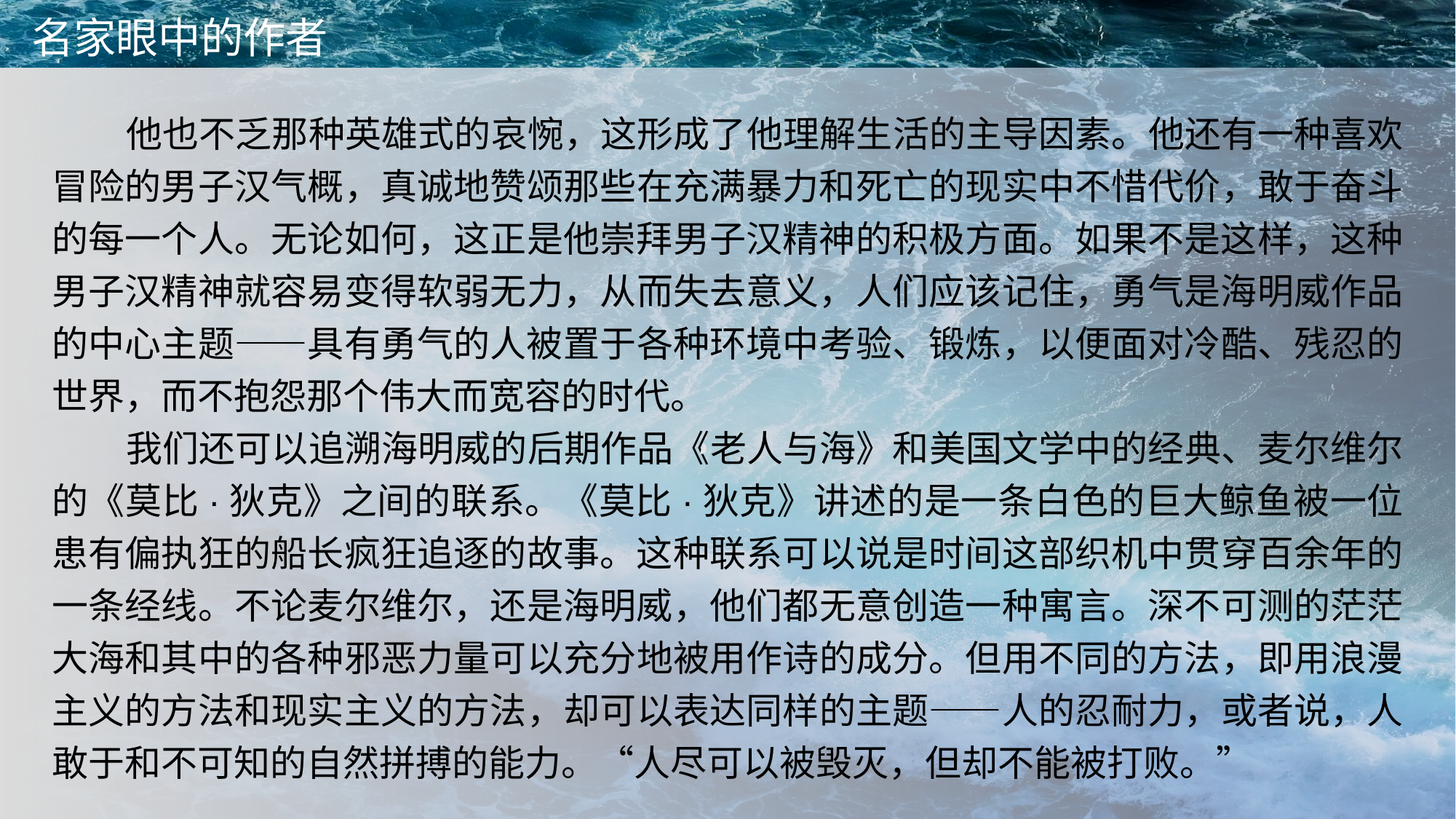

名家眼中的作者
他也不乏那种英雄式的哀惋，这形成了他理解生活的主导因素。他还有一种喜欢冒险的男子汉气概，真诚地赞颂那些在充满暴力和死亡的现实中不惜代价，敢于奋斗的每一个人。无论如何，这正是他崇拜男子汉精神的积极方面。如果不是这样，这种男子汉精神就容易变得软弱无力，从而失去意义，人们应该记住，勇气是海明威作品的中心主题——具有勇气的人被置于各种环境中考验、锻炼，以便面对冷酷、残忍的世界，而不抱怨那个伟大而宽容的时代。
我们还可以追溯海明威的后期作品《老人与海》和美国文学中的经典、麦尔维尔的《莫比·狄克》之间的联系。《莫比·狄克》讲述的是一条白色的巨大鲸鱼被一位患有偏执狂的船长疯狂追逐的故事。这种联系可以说是时间这部织机中贯穿百余年的一条经线。不论麦尔维尔，还是海明威，他们都无意创造一种寓言。深不可测的茫茫大海和其中的各种邪恶力量可以充分地被用作诗的成分。但用不同的方法，即用浪漫主义的方法和现实主义的方法，却可以表达同样的主题——人的忍耐力，或者说，人敢于和不可知的自然拼搏的能力。“人尽可以被毁灭，但却不能被打败。”